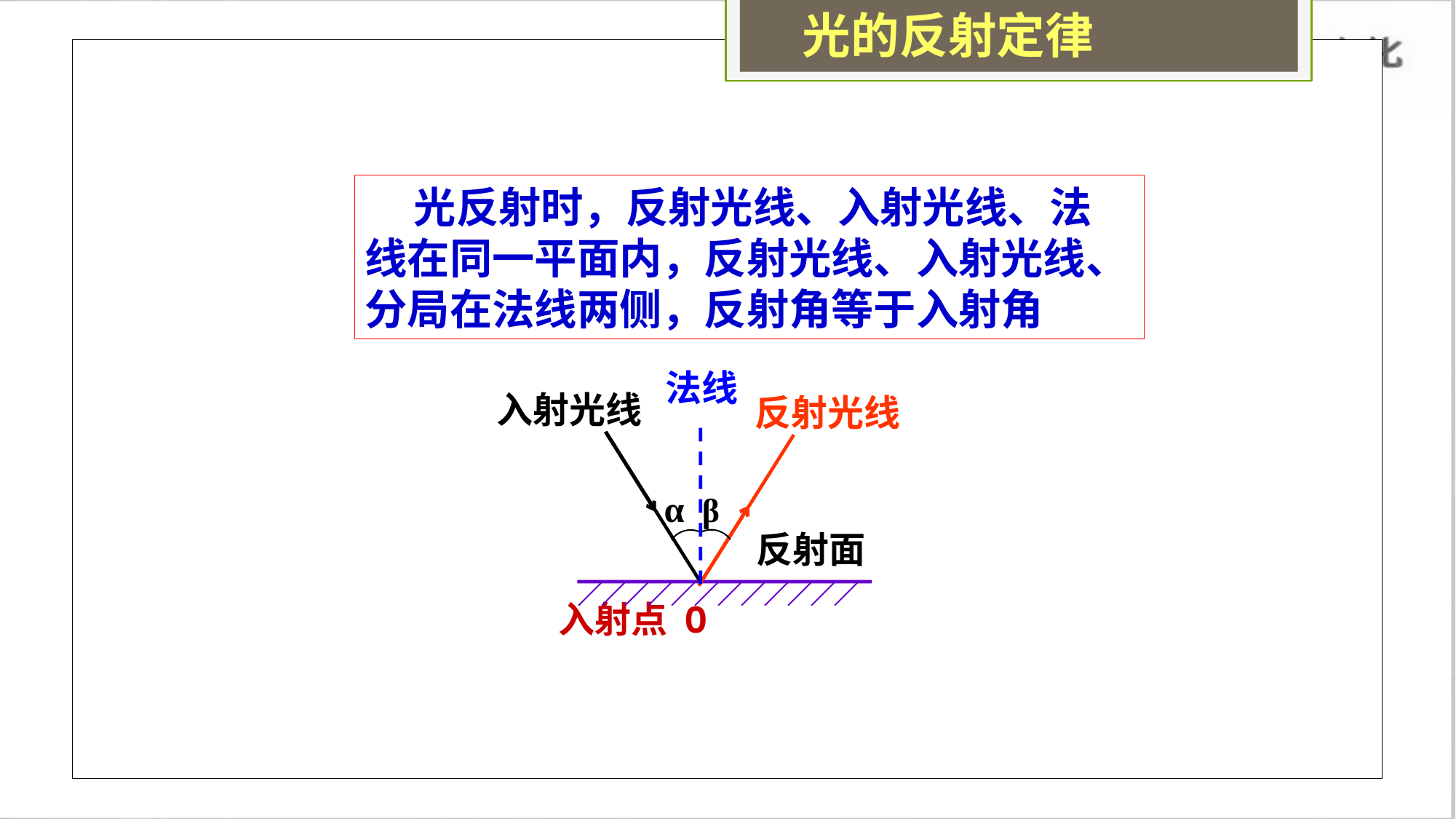

光的反射定律
    光反射时，反射光线、入射光线、法线在同一平面内，反射光线、入射光线、分局在法线两侧，反射角等于入射角
法线

入射光线
反射光线

α
β

入射点 O
反射面